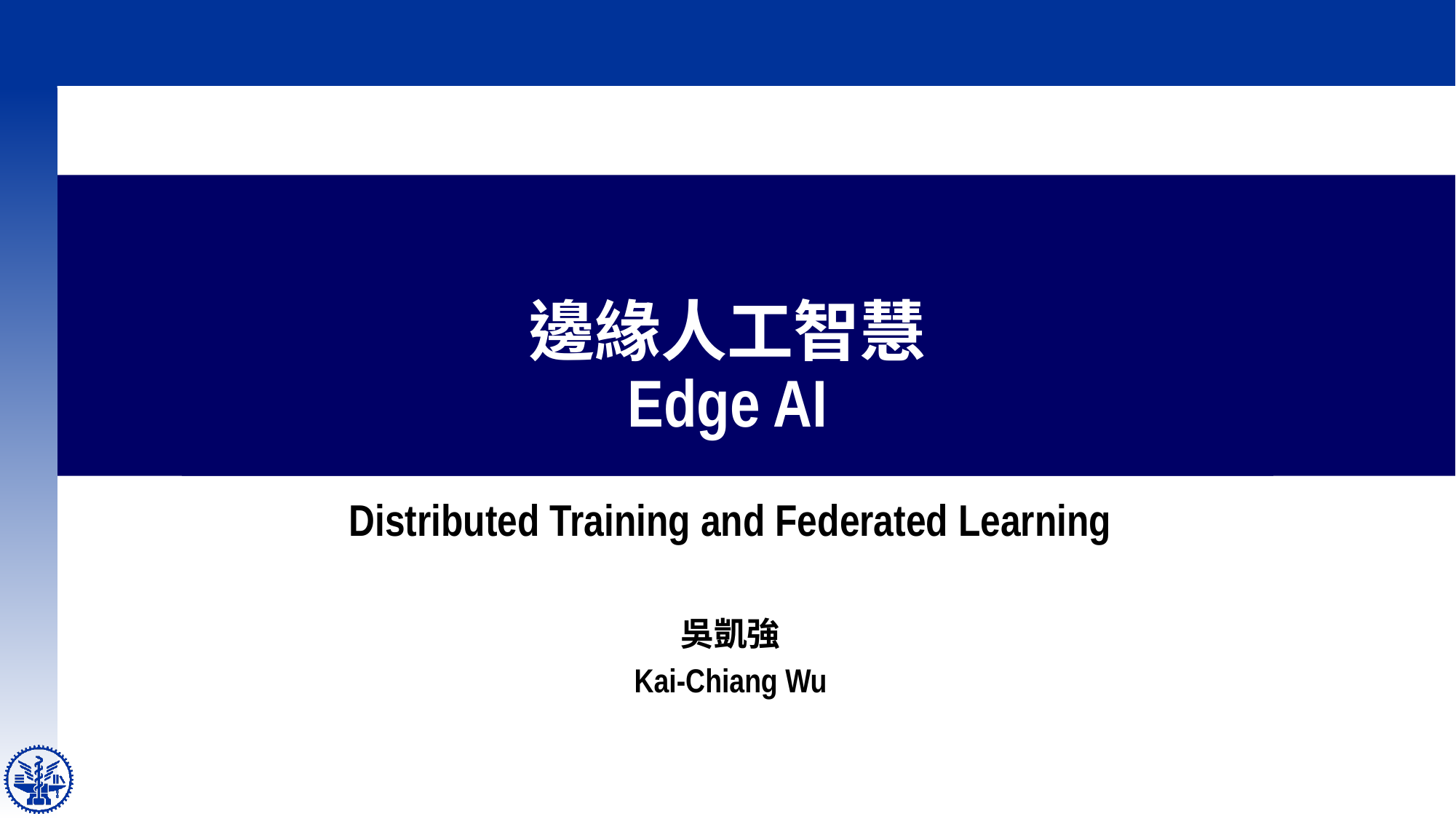

# 邊緣人工智慧 Edge AI
Distributed Training and Federated Learning

吳凱強
Kai-Chiang Wu